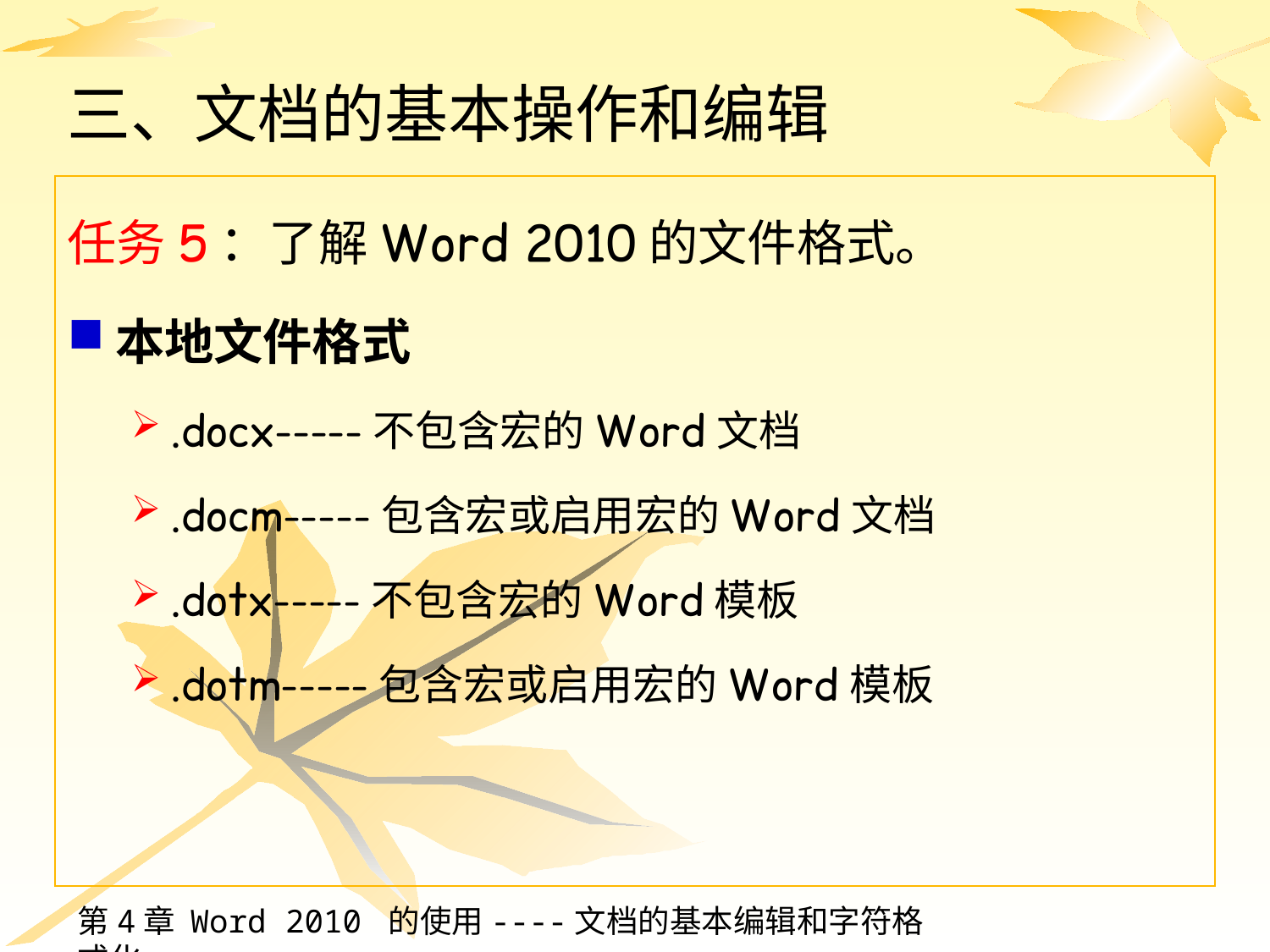

# 三、文档的基本操作和编辑
任务5：了解Word 2010的文件格式。
本地文件格式
.docx-----不包含宏的Word文档
.docm-----包含宏或启用宏的Word文档
.dotx-----不包含宏的Word模板
.dotm-----包含宏或启用宏的Word模板